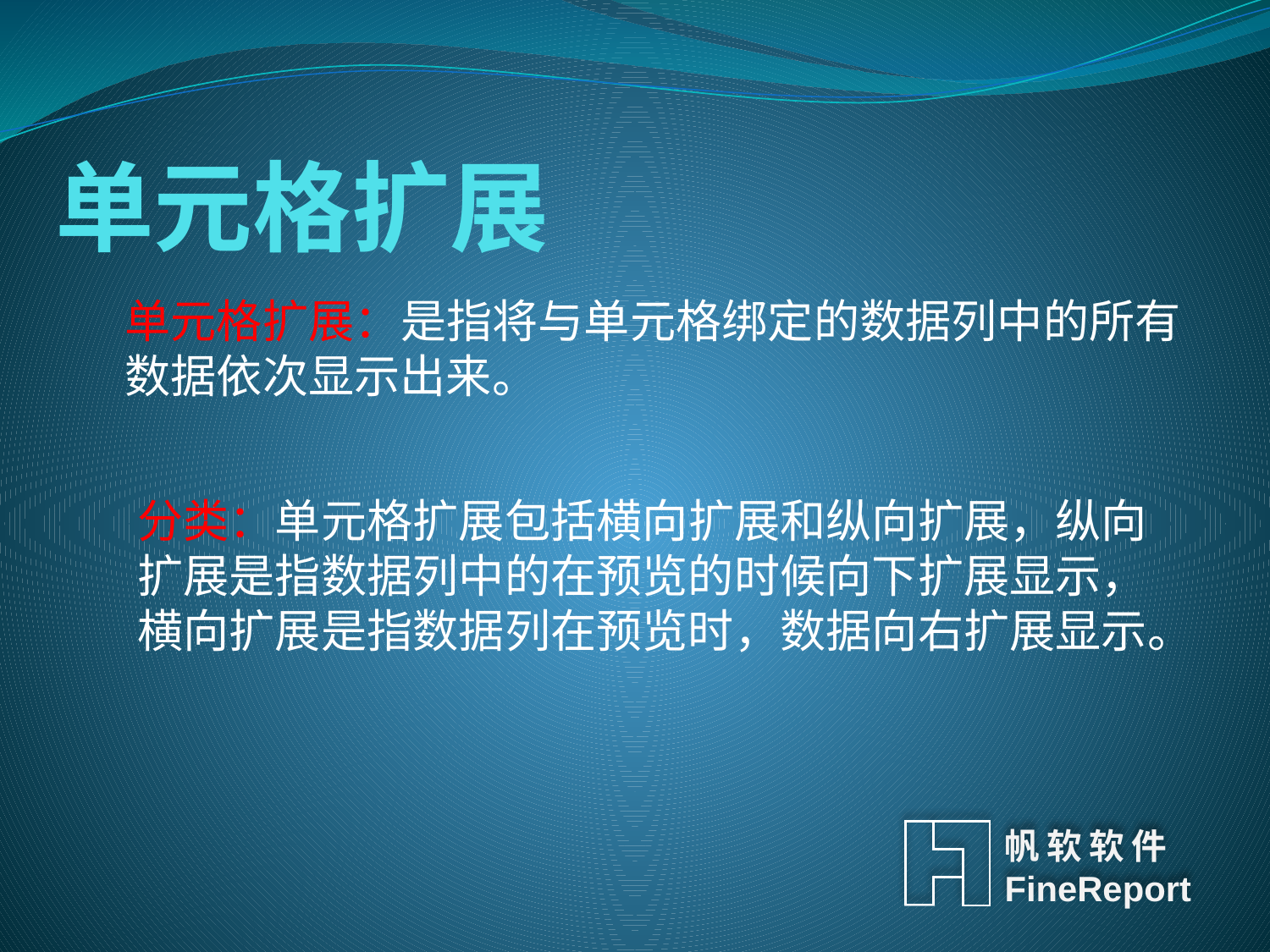

# 单元格扩展
单元格扩展：是指将与单元格绑定的数据列中的所有数据依次显示出来。

分类：单元格扩展包括横向扩展和纵向扩展，纵向扩展是指数据列中的在预览的时候向下扩展显示，横向扩展是指数据列在预览时，数据向右扩展显示。